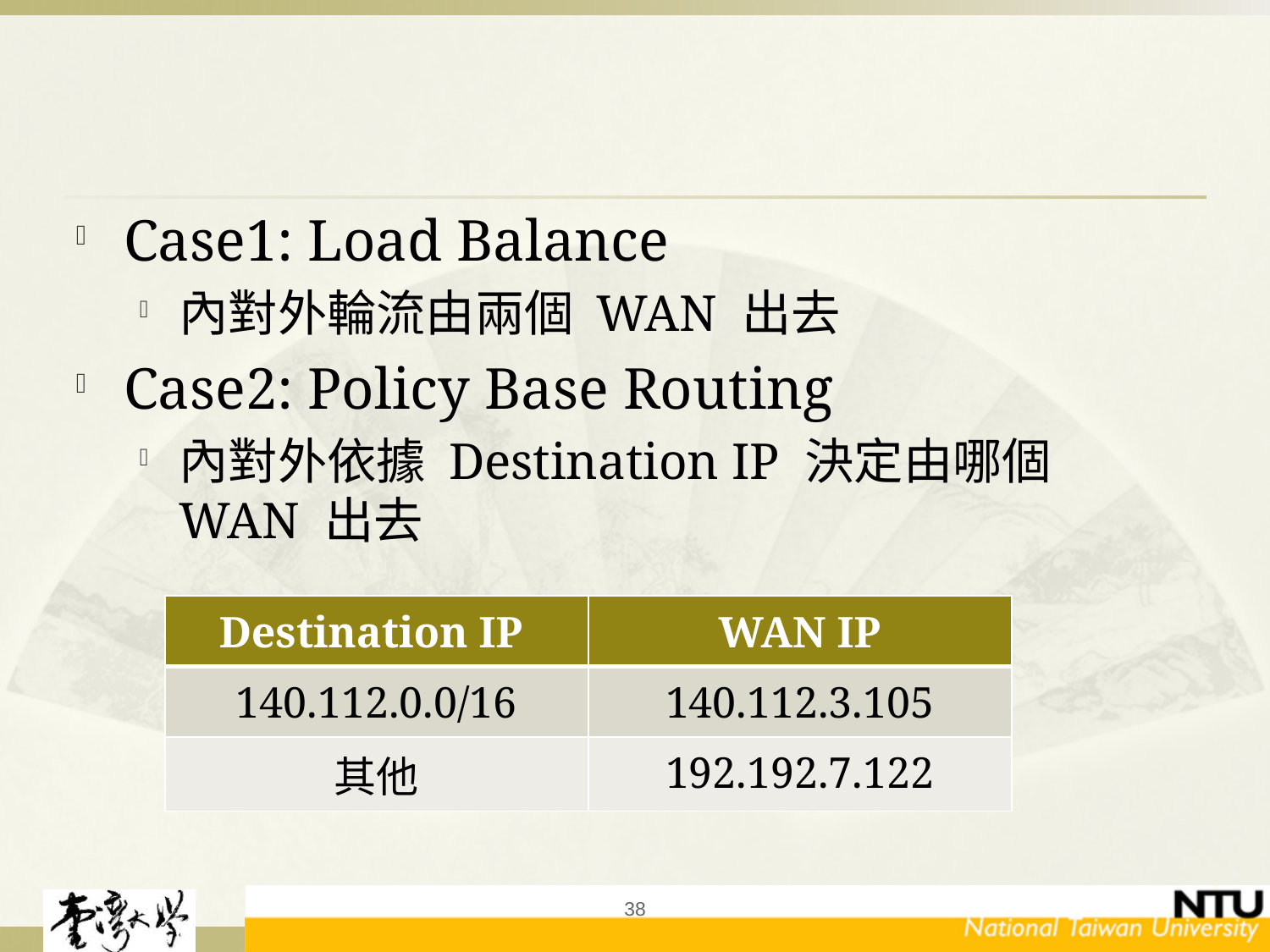

#
Case1: Load Balance
內對外輪流由兩個 WAN 出去
Case2: Policy Base Routing
內對外依據 Destination IP 決定由哪個 WAN 出去
| Destination IP | WAN IP |
| --- | --- |
| 140.112.0.0/16 | 140.112.3.105 |
| 其他 | 192.192.7.122 |
38